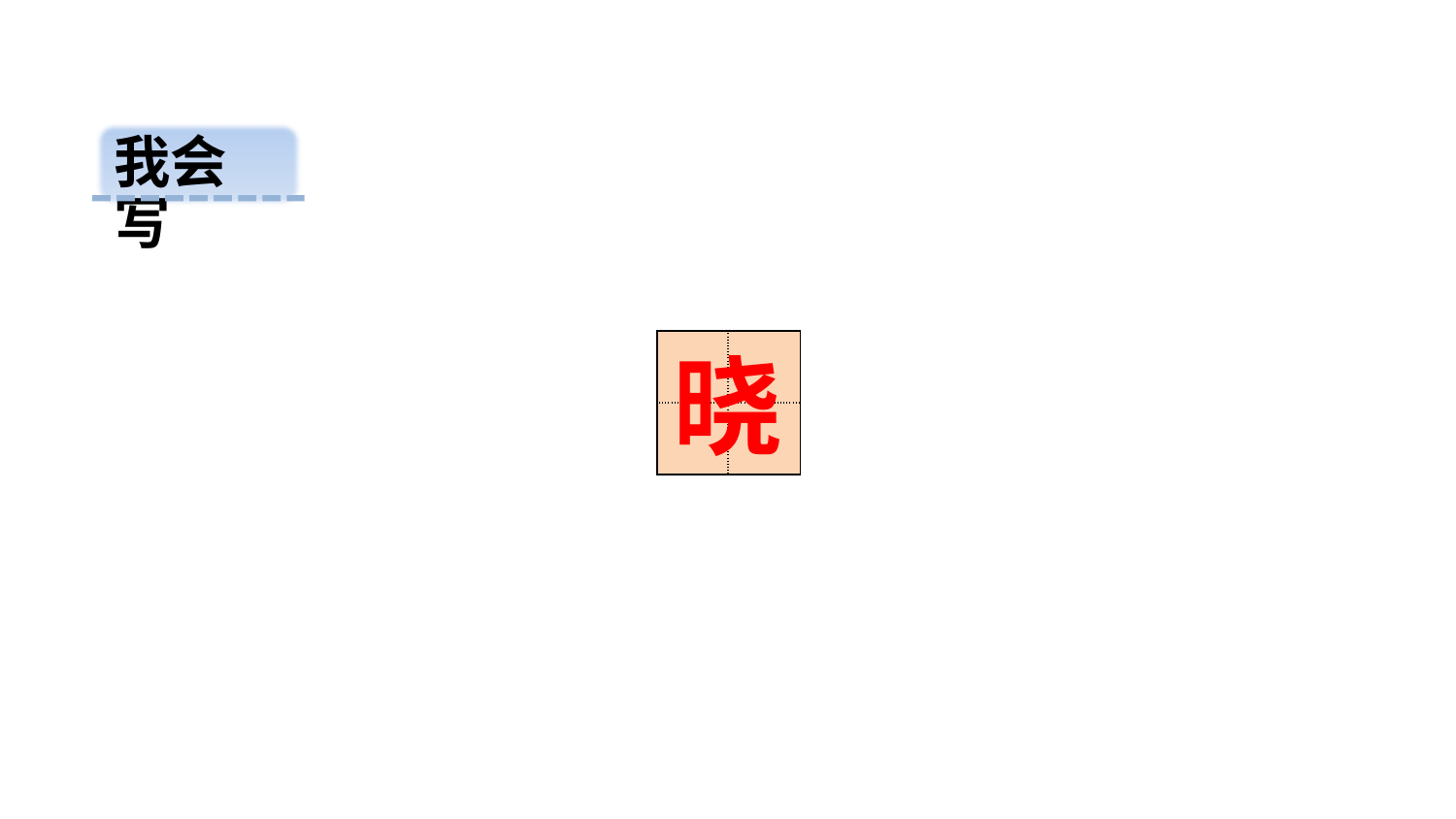

我会写

晓
|  |  |
| --- | --- |
|  |  |